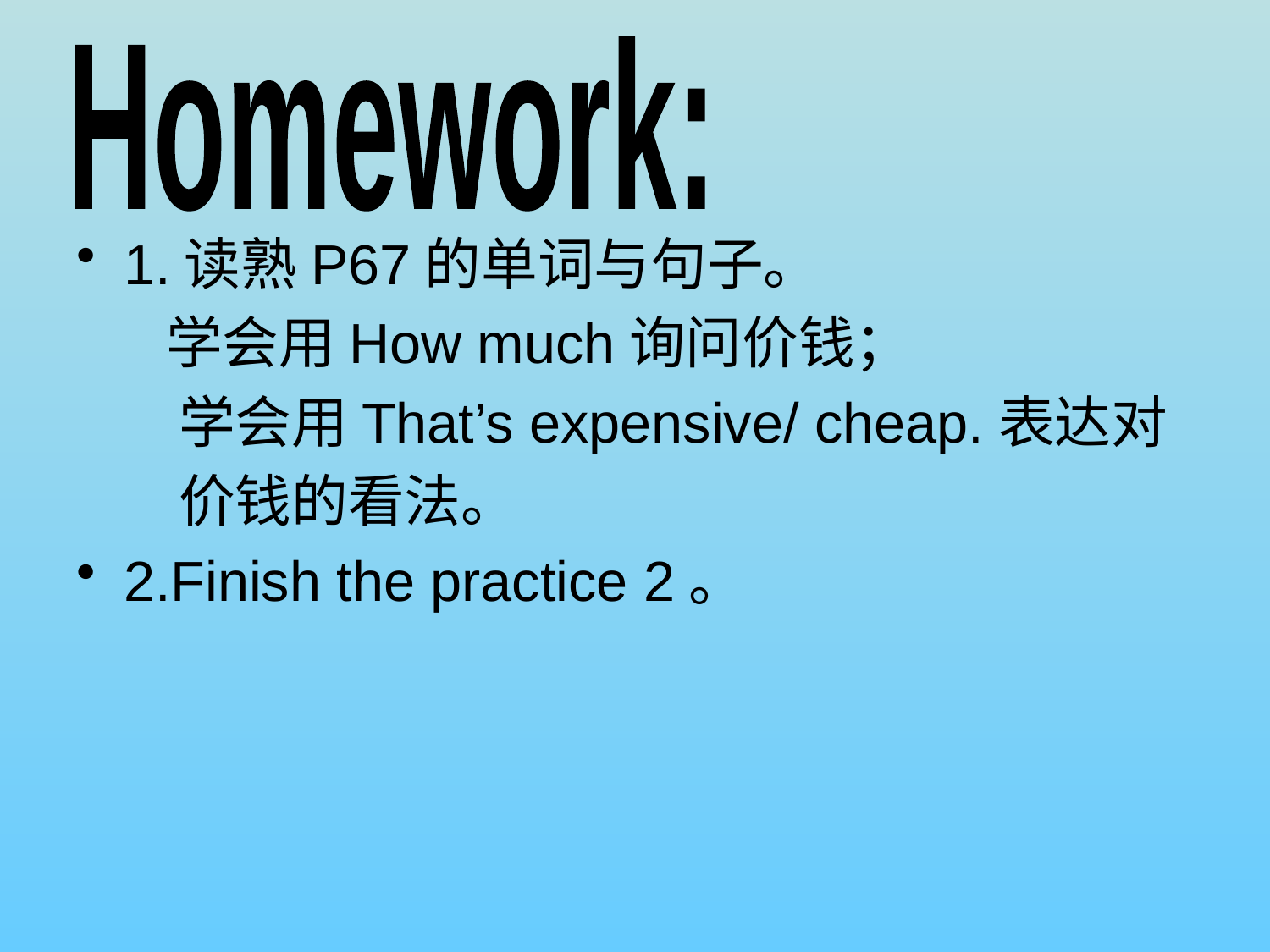

Homework:
1.读熟P67的单词与句子。
      学会用How much询问价钱；
       学会用That’s expensive/ cheap.表达对
       价钱的看法。
2.Finish the practice 2。